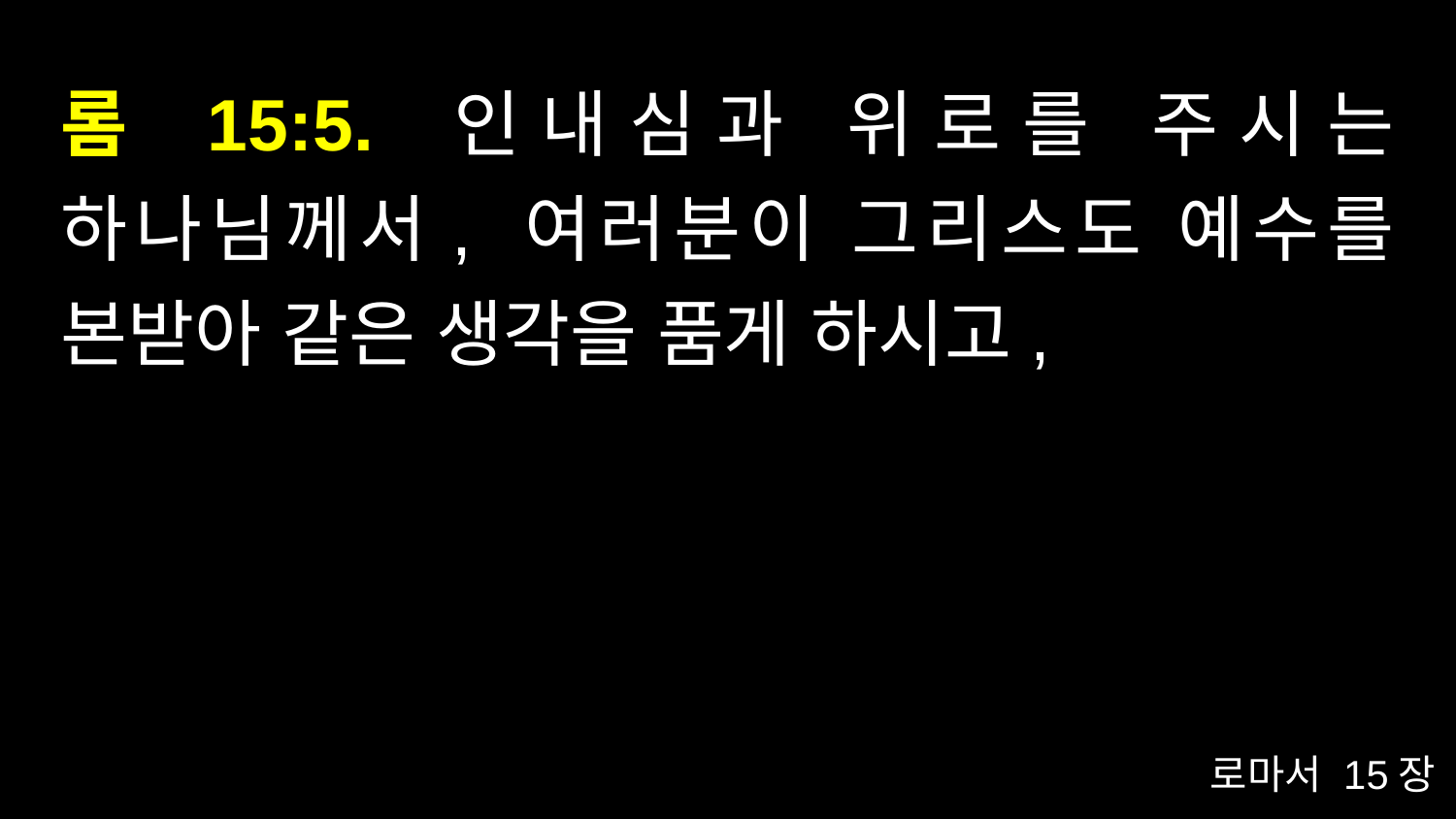

# 롬 15:5. 인내심과 위로를 주시는 하나님께서, 여러분이 그리스도 예수를 본받아 같은 생각을 품게 하시고,
로마서 15장